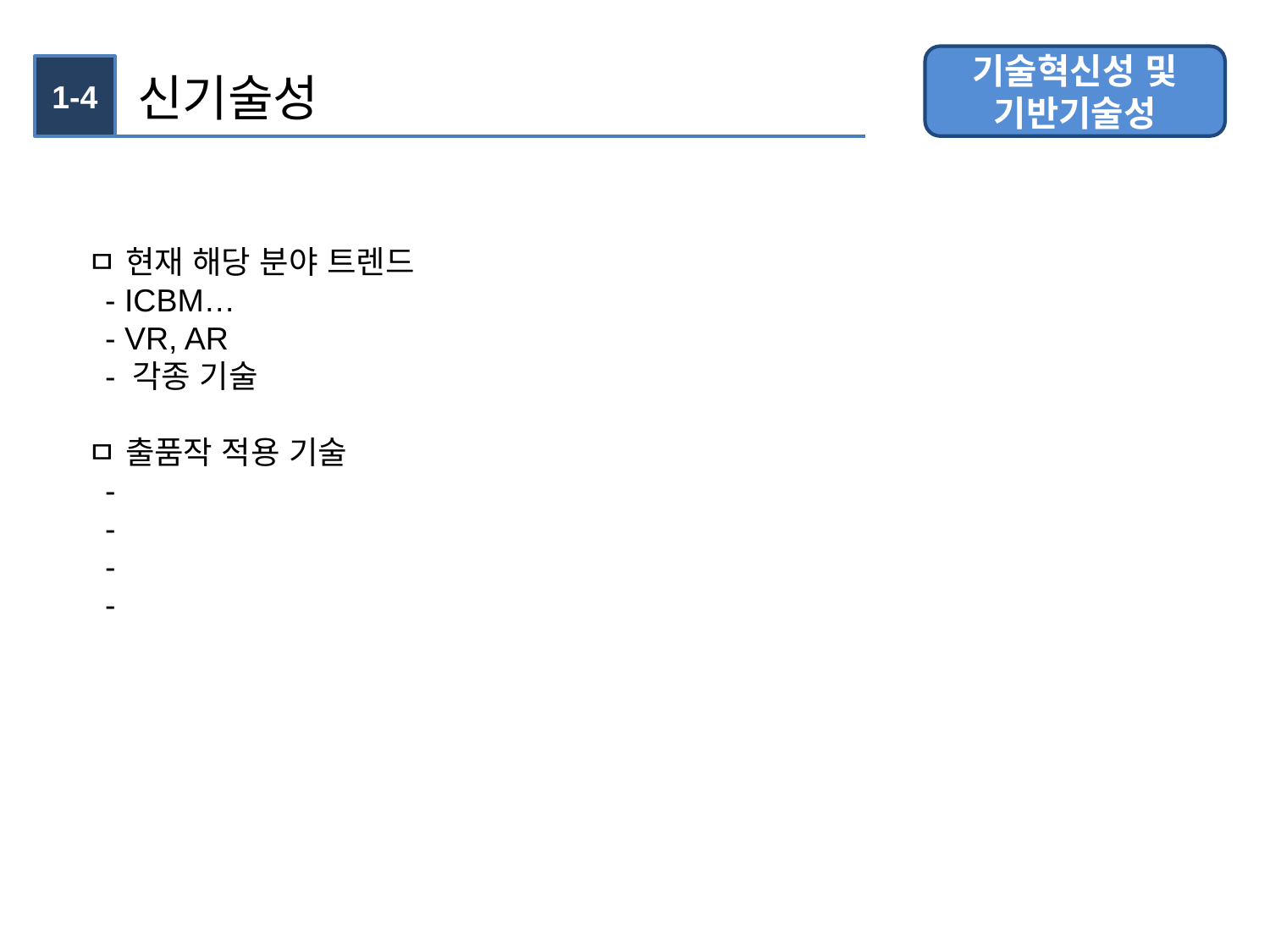

기술혁신성 및
기반기술성
1-4
신기술성
ㅁ 현재 해당 분야 트렌드
  - ICBM…
  - VR, AR
  - 각종 기술

ㅁ 출품작 적용 기술
  -
  -
  -
  -